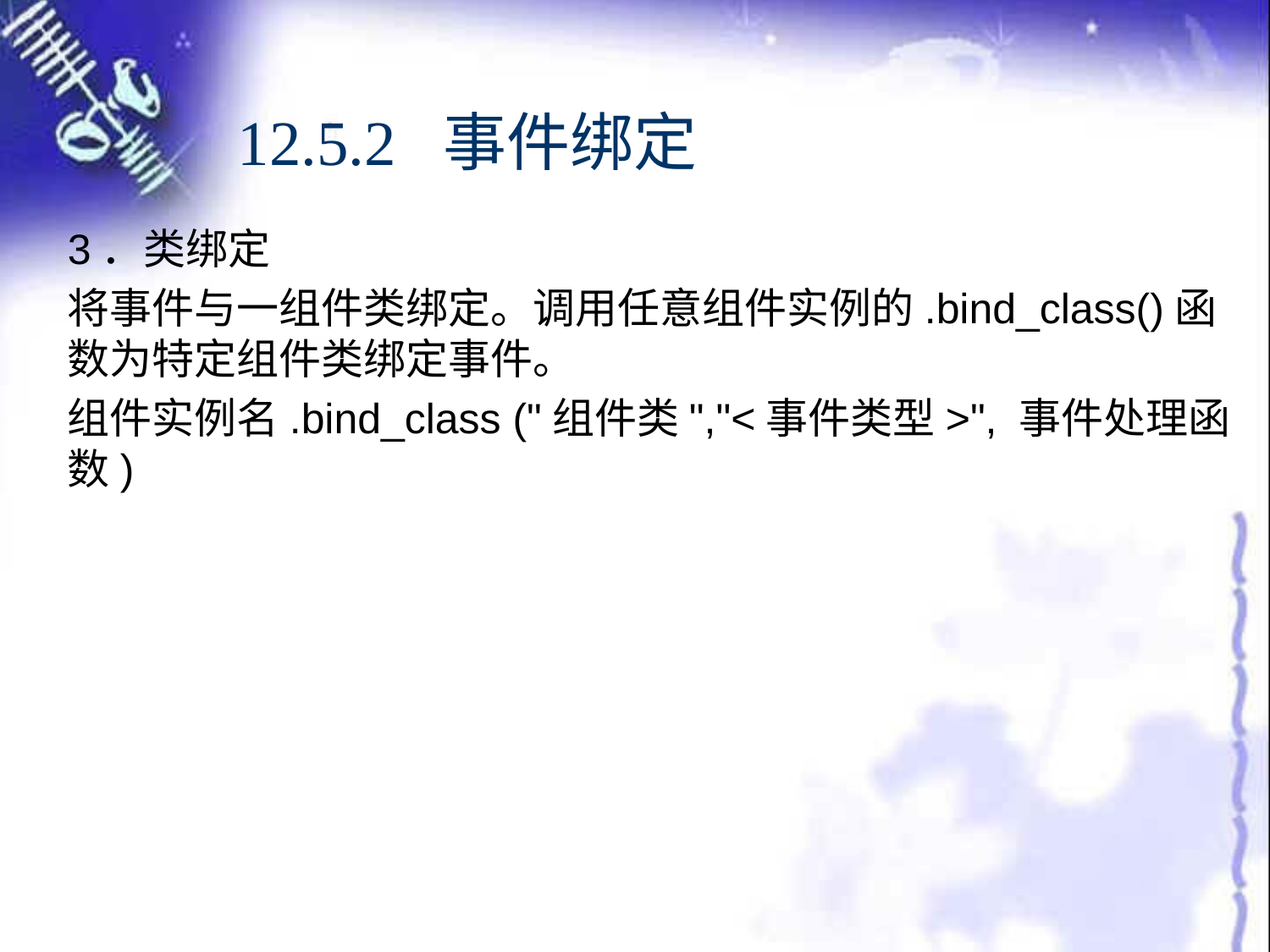

# 12.5.2  事件绑定
3．类绑定
将事件与一组件类绑定。调用任意组件实例的.bind_class()函数为特定组件类绑定事件。
组件实例名.bind_class ("组件类","<事件类型>", 事件处理函数)